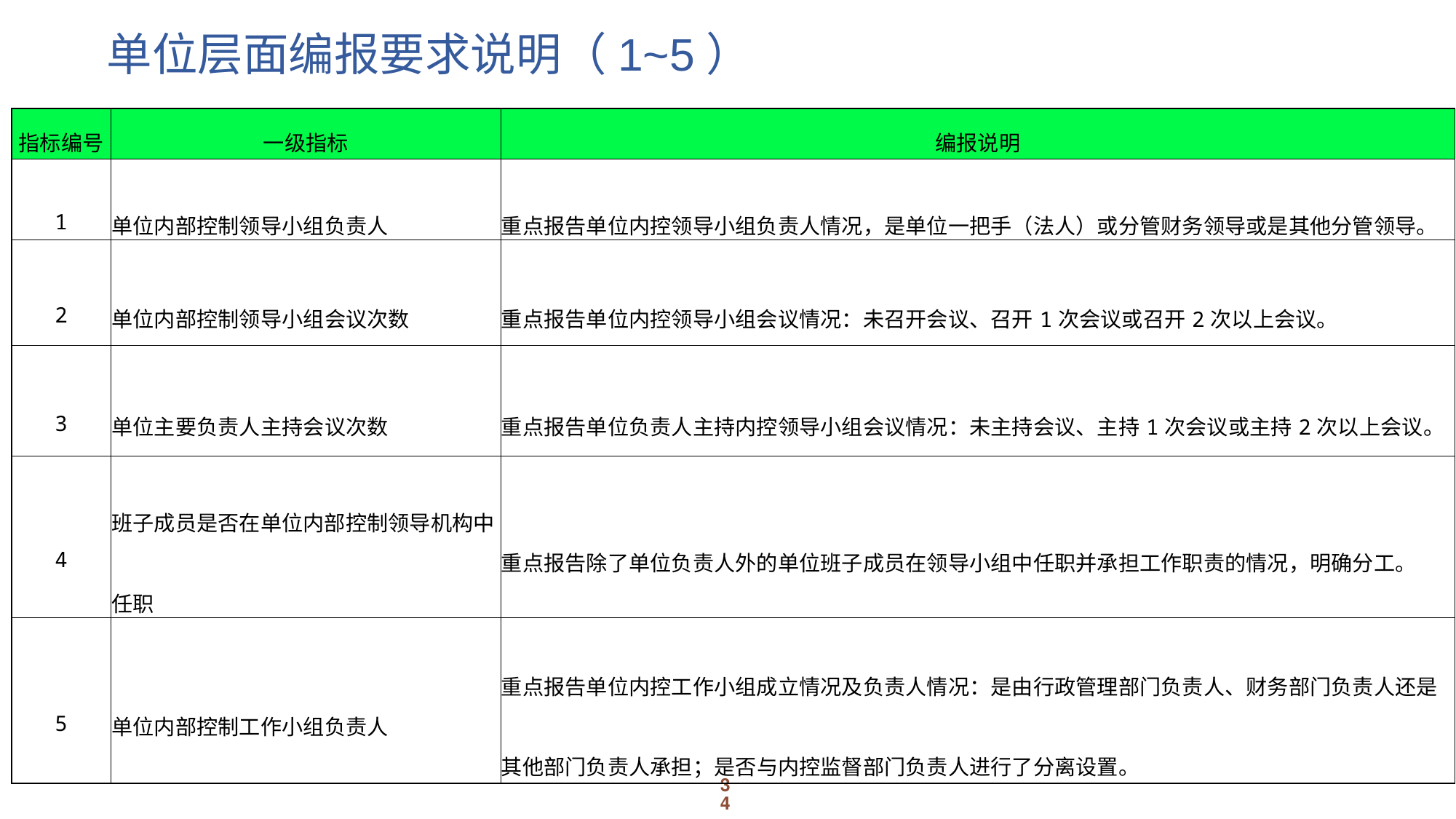

# 单位层面编报要求说明（1~5）
| 指标编号 | 一级指标 | 编报说明 |
| --- | --- | --- |
| 1 | 单位内部控制领导小组负责人 | 重点报告单位内控领导小组负责人情况，是单位一把手（法人）或分管财务领导或是其他分管领导。 |
| 2 | 单位内部控制领导小组会议次数 | 重点报告单位内控领导小组会议情况：未召开会议、召开1次会议或召开2次以上会议。 |
| 3 | 单位主要负责人主持会议次数 | 重点报告单位负责人主持内控领导小组会议情况：未主持会议、主持1次会议或主持2次以上会议。 |
| 4 | 班子成员是否在单位内部控制领导机构中任职 | 重点报告除了单位负责人外的单位班子成员在领导小组中任职并承担工作职责的情况，明确分工。 |
| 5 | 单位内部控制工作小组负责人 | 重点报告单位内控工作小组成立情况及负责人情况：是由行政管理部门负责人、财务部门负责人还是其他部门负责人承担；是否与内控监督部门负责人进行了分离设置。 |
34